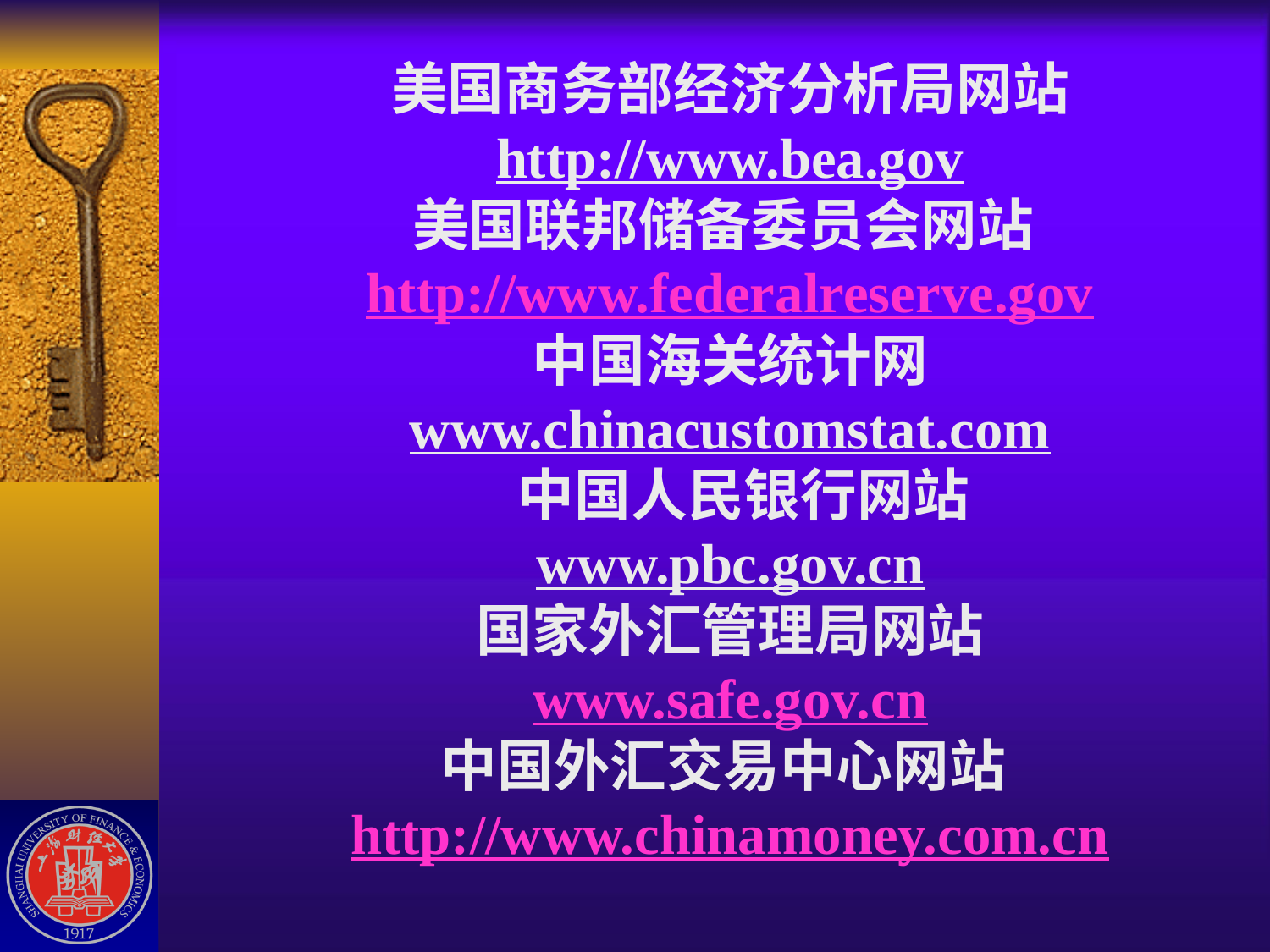

# 美国商务部经济分析局网站 http://www.bea.gov 美国联邦储备委员会网站http://www.federalreserve.gov 中国海关统计网 www.chinacustomstat.com 中国人民银行网站 www.pbc.gov.cn 国家外汇管理局网站 www.safe.gov.cn 中国外汇交易中心网站http://www.chinamoney.com.cn